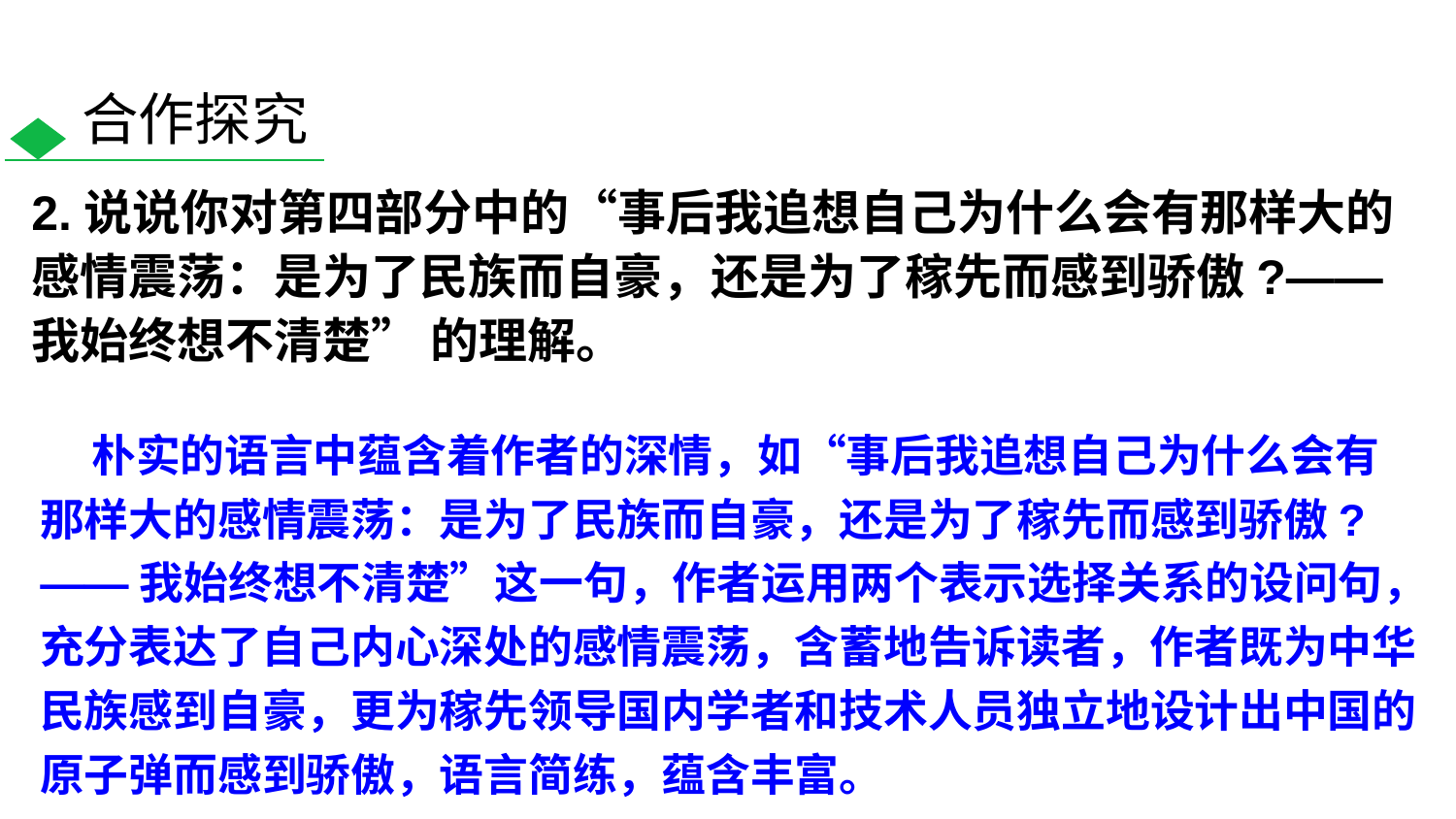

合作探究

2.说说你对第四部分中的“事后我追想自己为什么会有那样大的感情震荡：是为了民族而自豪，还是为了稼先而感到骄傲?——我始终想不清楚” 的理解。
    朴实的语言中蕴含着作者的深情，如“事后我追想自己为什么会有那样大的感情震荡：是为了民族而自豪，还是为了稼先而感到骄傲?——我始终想不清楚”这一句，作者运用两个表示选择关系的设问句，充分表达了自己内心深处的感情震荡，含蓄地告诉读者，作者既为中华民族感到自豪，更为稼先领导国内学者和技术人员独立地设计出中国的原子弹而感到骄傲，语言简练，蕴含丰富。